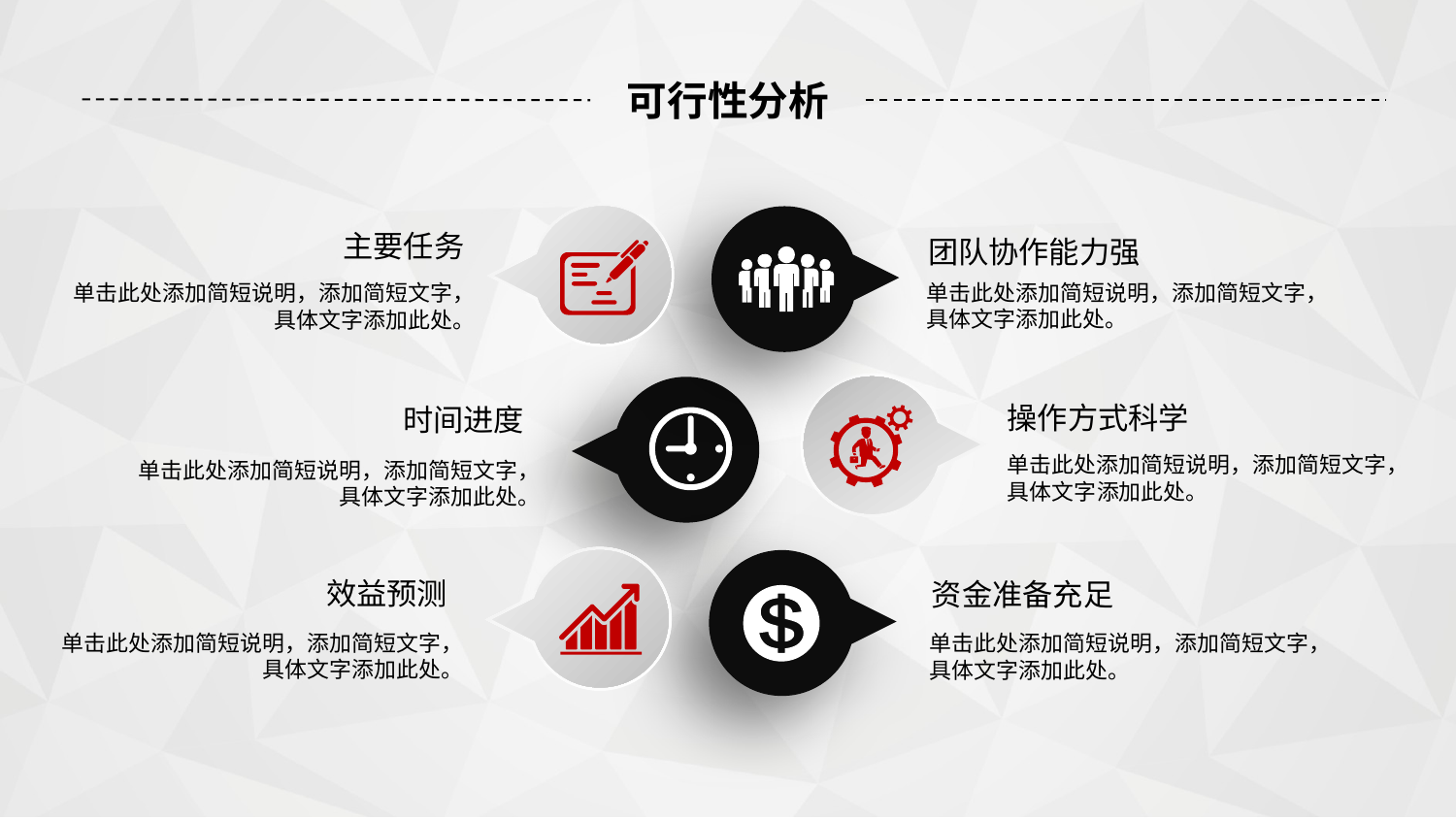

可行性分析

主要任务
团队协作能力强

单击此处添加简短说明，添加简短文字，
具体文字添加此处。
单击此处添加简短说明，添加简短文字，
具体文字添加此处。

操作方式科学
时间进度

单击此处添加简短说明，添加简短文字，
具体文字添加此处。
单击此处添加简短说明，添加简短文字，
具体文字添加此处。

效益预测
资金准备充足

单击此处添加简短说明，添加简短文字，
具体文字添加此处。
单击此处添加简短说明，添加简短文字，
具体文字添加此处。